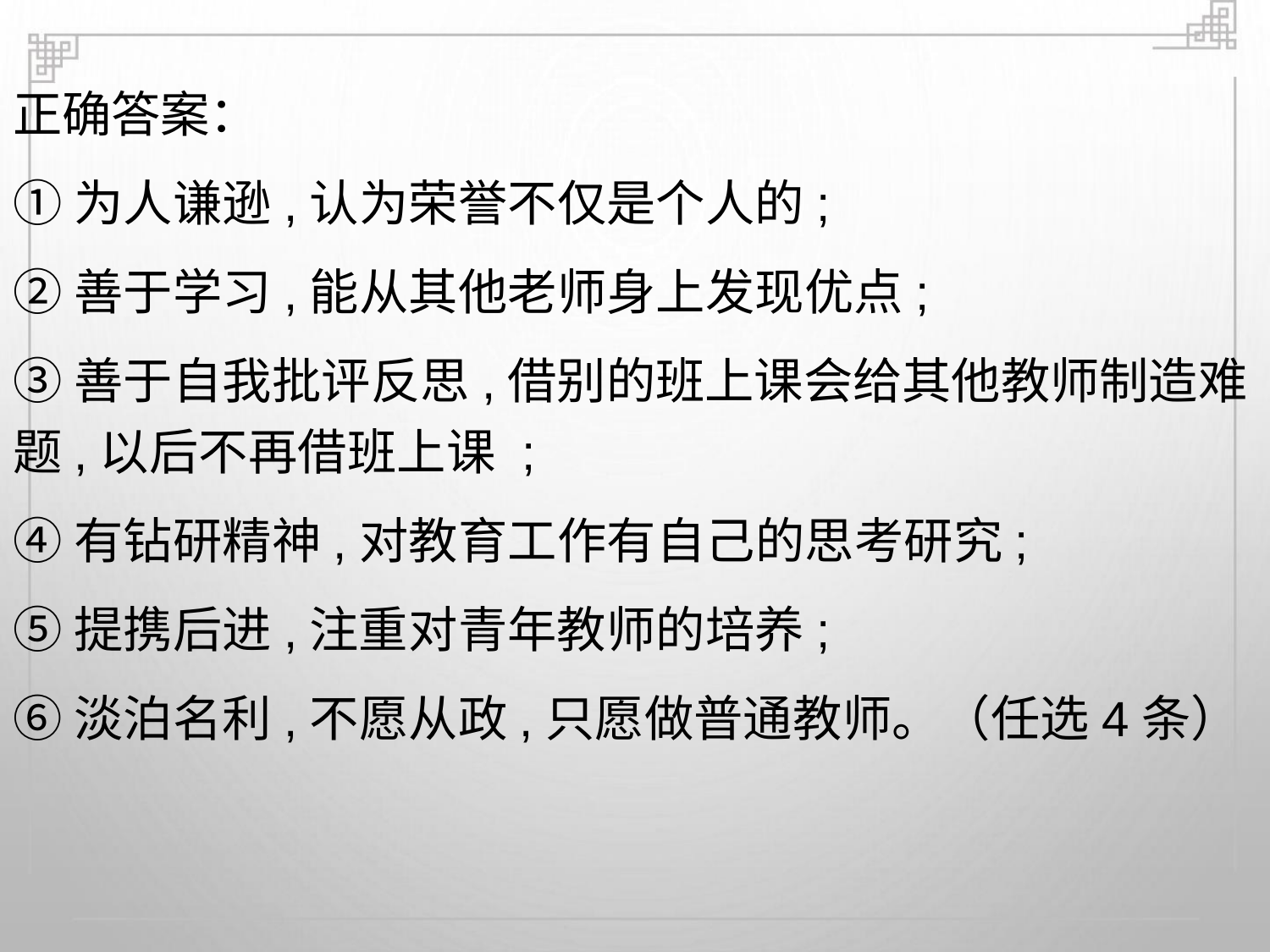

正确答案：
①为人谦逊,认为荣誉不仅是个人的;
②善于学习,能从其他老师身上发现优点;
③善于自我批评反思,借别的班上课会给其他教师制造难
题,以后不再借班上课 ;
④有钻研精神,对教育工作有自己的思考研究;
⑤提携后进,注重对青年教师的培养;
⑥淡泊名利,不愿从政,只愿做普通教师。（任选4条）